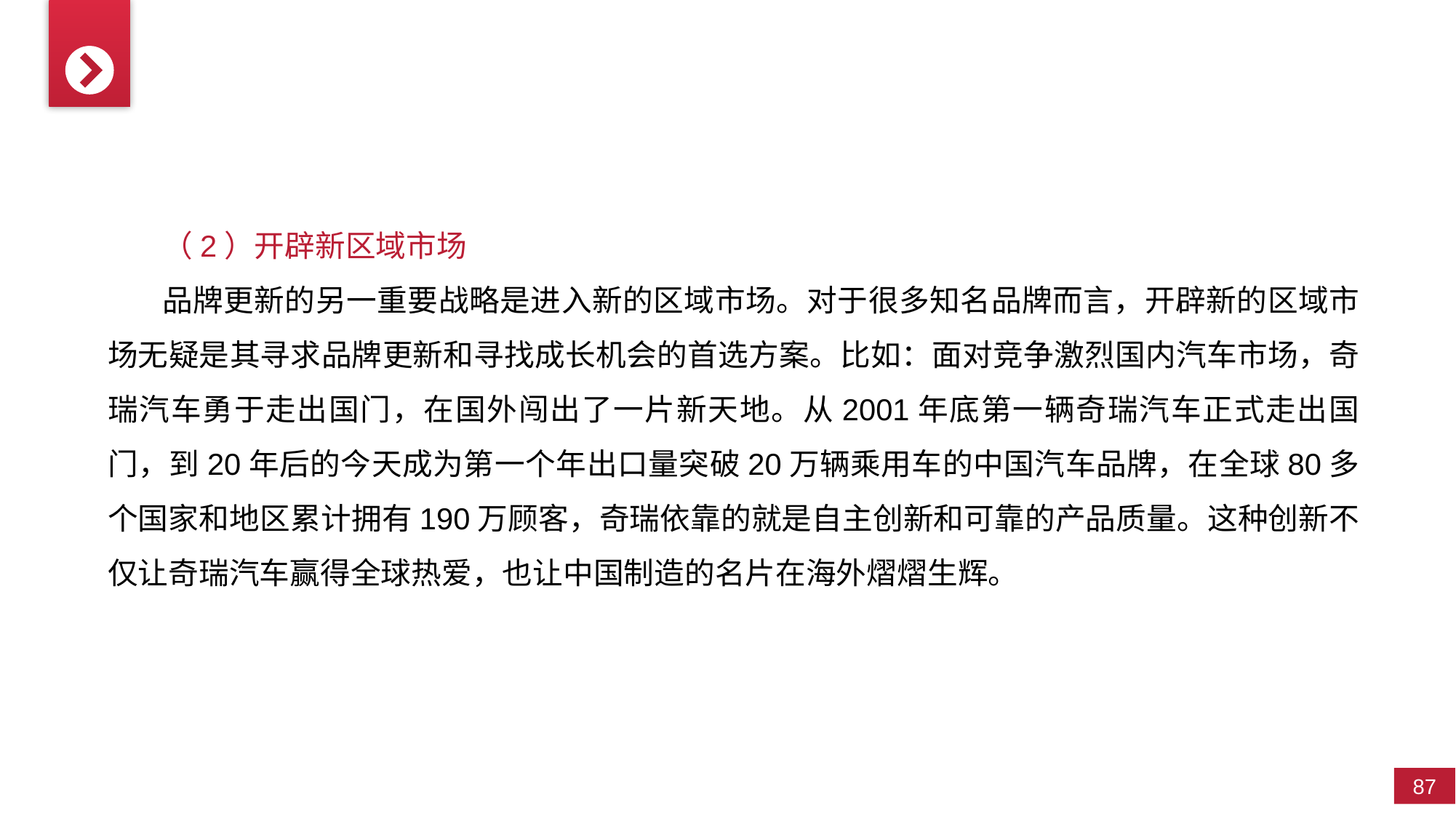

（2）开辟新区域市场
品牌更新的另一重要战略是进入新的区域市场。对于很多知名品牌而言，开辟新的区域市场无疑是其寻求品牌更新和寻找成长机会的首选方案。比如：面对竞争激烈国内汽车市场，奇瑞汽车勇于走出国门，在国外闯出了一片新天地。从2001年底第一辆奇瑞汽车正式走出国门，到20年后的今天成为第一个年出口量突破20万辆乘用车的中国汽车品牌，在全球80多个国家和地区累计拥有190万顾客，奇瑞依靠的就是自主创新和可靠的产品质量。这种创新不仅让奇瑞汽车赢得全球热爱，也让中国制造的名片在海外熠熠生辉。